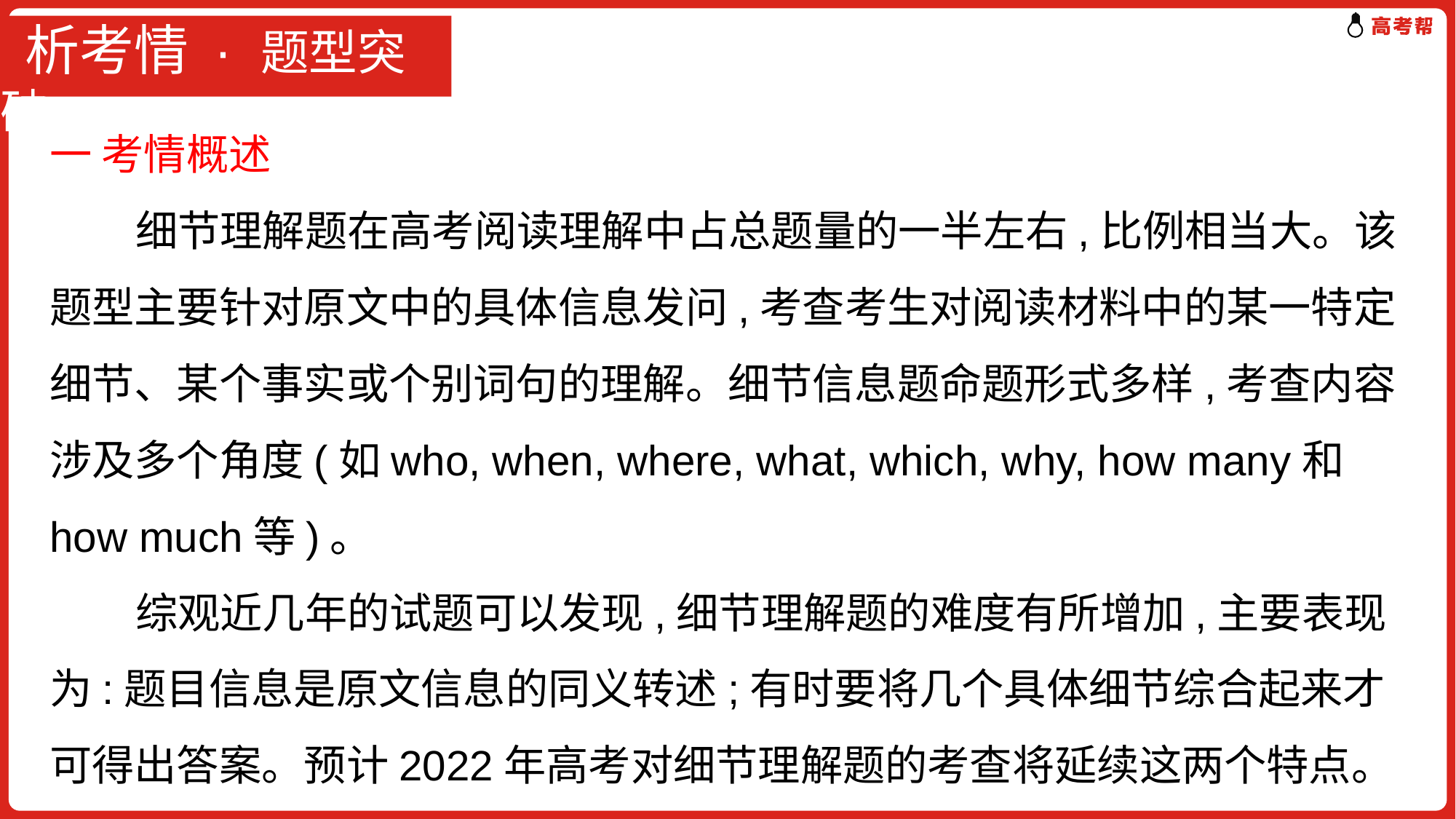

# 析考情 · 题型突破
一 考情概述
        细节理解题在高考阅读理解中占总题量的一半左右,比例相当大。该题型主要针对原文中的具体信息发问,考查考生对阅读材料中的某一特定细节、某个事实或个别词句的理解。细节信息题命题形式多样,考查内容涉及多个角度(如who, when, where, what, which, why, how many和how much等)。
        综观近几年的试题可以发现,细节理解题的难度有所增加,主要表现为:题目信息是原文信息的同义转述;有时要将几个具体细节综合起来才可得出答案。预计2022年高考对细节理解题的考查将延续这两个特点。